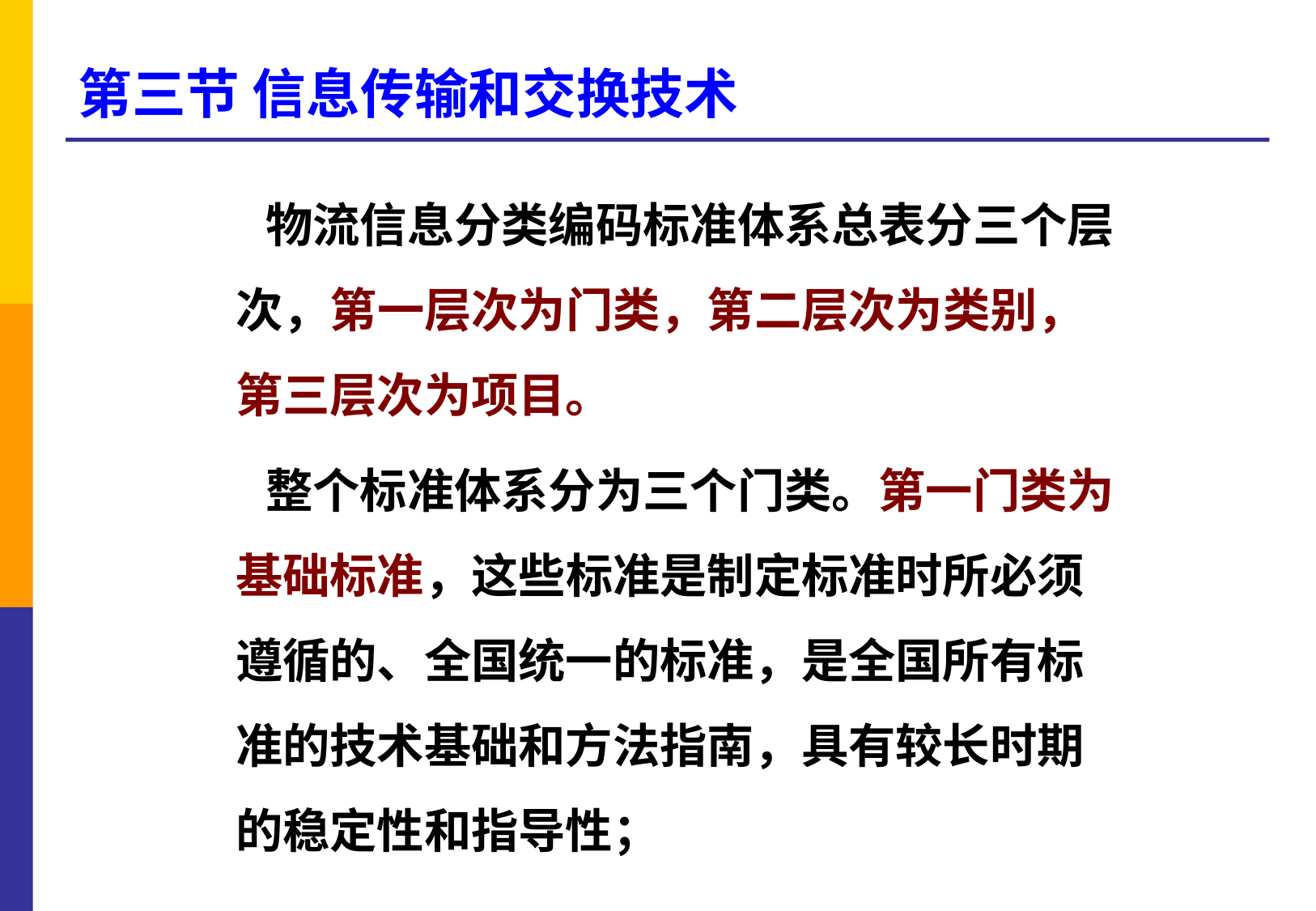

# 第三节 信息传输和交换技术
      物流信息分类编码标准体系总表分三个层次，第一层次为门类，第二层次为类别，第三层次为项目。
      整个标准体系分为三个门类。第一门类为基础标准，这些标准是制定标准时所必须遵循的、全国统一的标准，是全国所有标准的技术基础和方法指南，具有较长时期的稳定性和指导性；